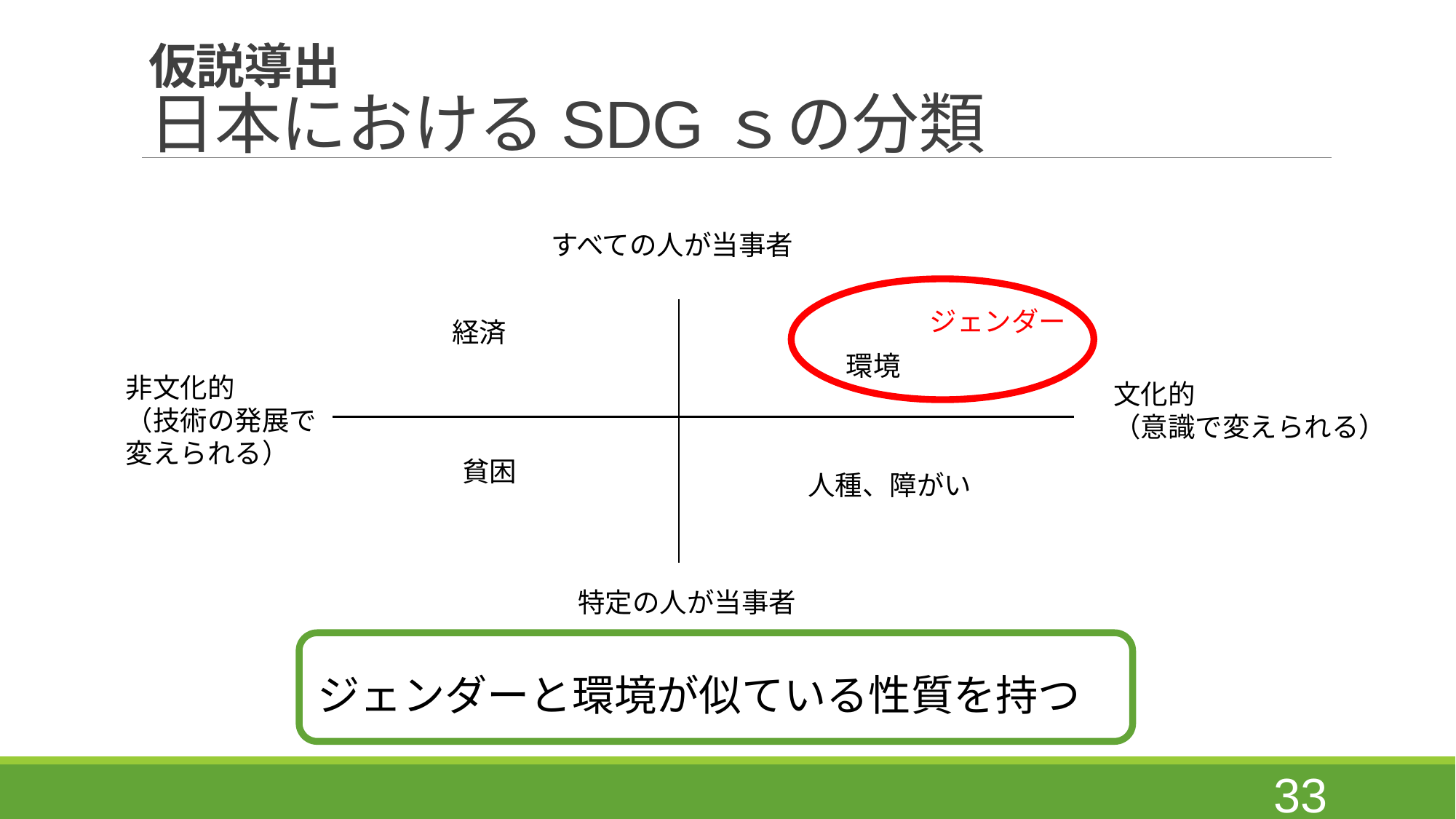

# 仮説導出 日本におけるSDGｓの分類
すべての人が当事者

ジェンダー
経済
環境
非文化的
（技術の発展で変えられる）
文化的
（意識で変えられる）
貧困
人種、障がい
特定の人が当事者

ジェンダーと環境が似ている性質を持つ
33